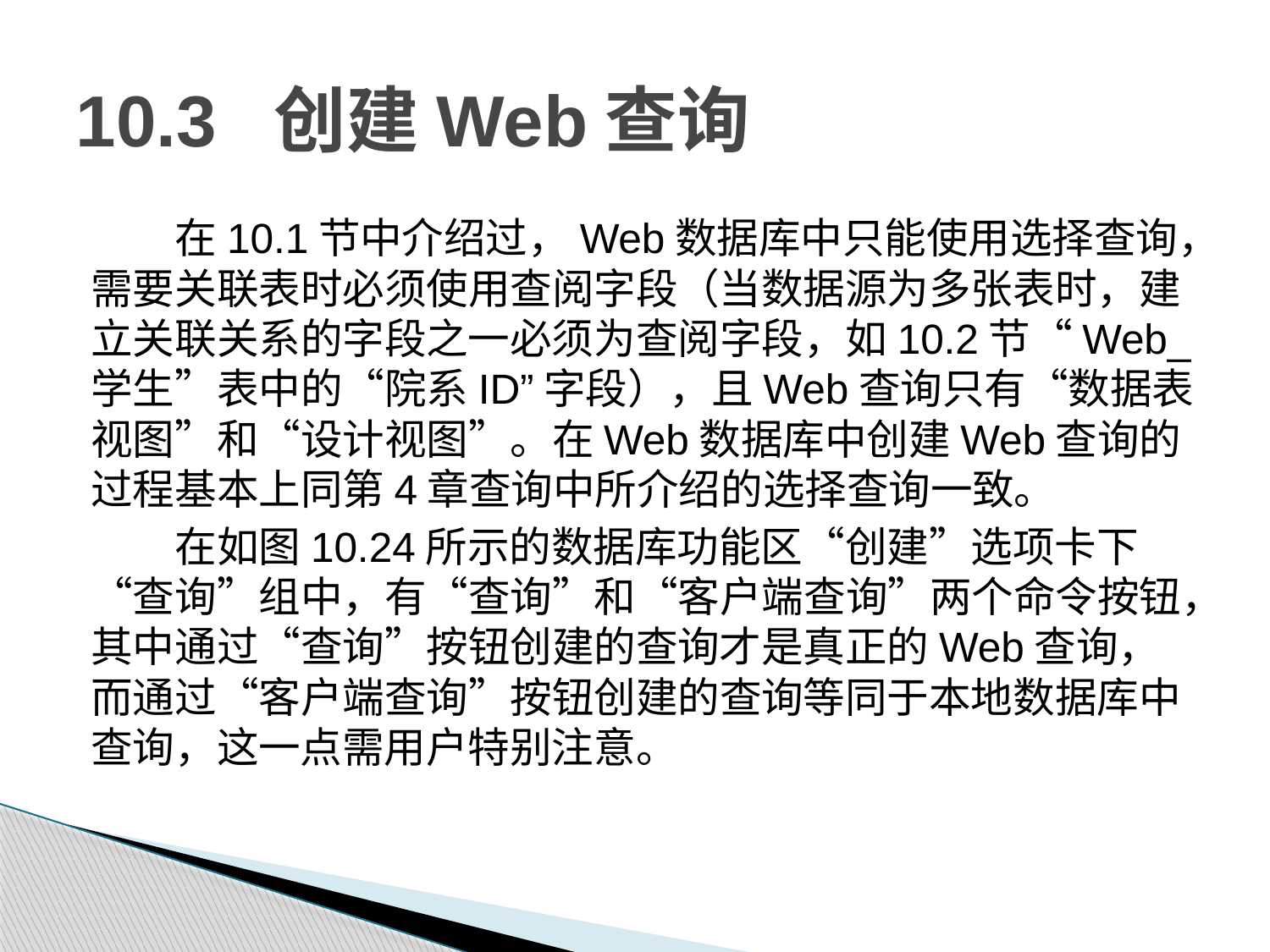

# 10.3  创建Web查询
在10.1节中介绍过，Web数据库中只能使用选择查询，需要关联表时必须使用查阅字段（当数据源为多张表时，建立关联关系的字段之一必须为查阅字段，如10.2节“Web_学生”表中的“院系ID”字段），且Web查询只有“数据表视图”和“设计视图”。在Web数据库中创建Web查询的过程基本上同第4章查询中所介绍的选择查询一致。
在如图10.24所示的数据库功能区“创建”选项卡下“查询”组中，有“查询”和“客户端查询”两个命令按钮，其中通过“查询”按钮创建的查询才是真正的Web查询，而通过“客户端查询”按钮创建的查询等同于本地数据库中查询，这一点需用户特别注意。